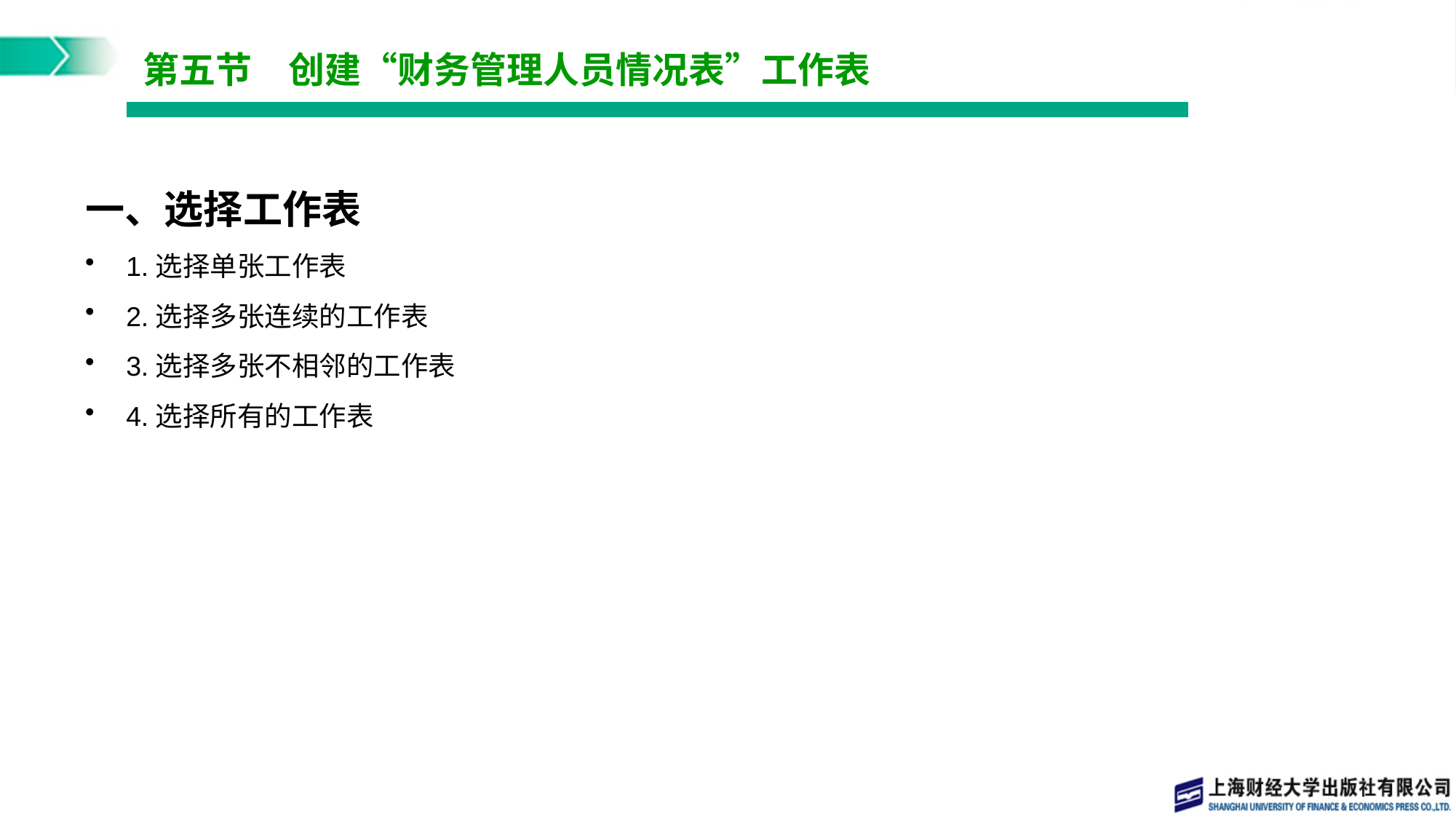

# 第五节　创建“财务管理人员情况表”工作表
一、选择工作表
1.选择单张工作表
2.选择多张连续的工作表
3.选择多张不相邻的工作表
4.选择所有的工作表